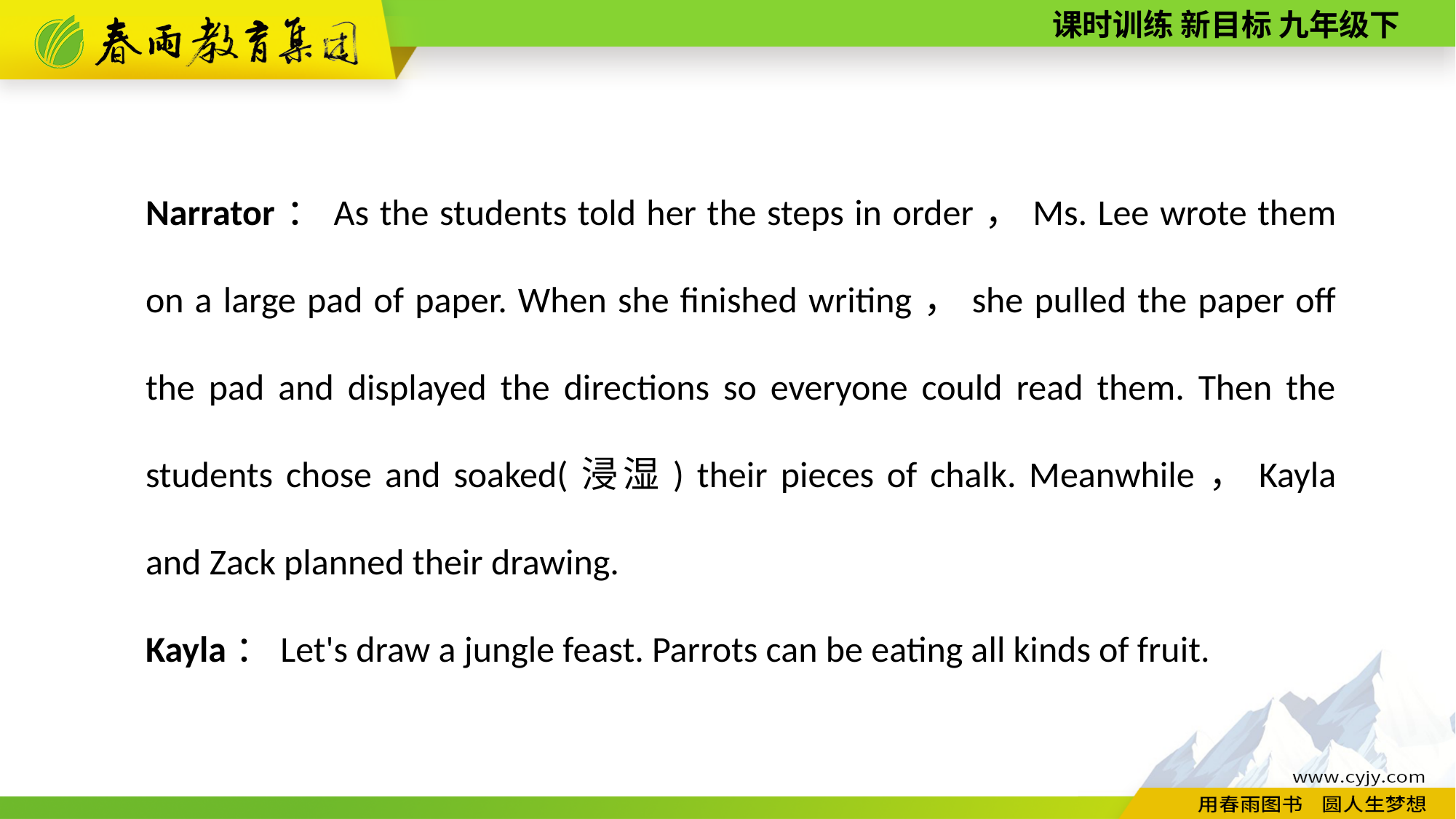

Narrator：As the students told her the steps in order，Ms. Lee wrote them on a large pad of paper. When she finished writing，she pulled the paper off the pad and displayed the directions so everyone could read them. Then the students chose and soaked(浸湿) their pieces of chalk. Meanwhile，Kayla and Zack planned their drawing.
Kayla：Let's draw a jungle feast. Parrots can be eating all kinds of fruit.